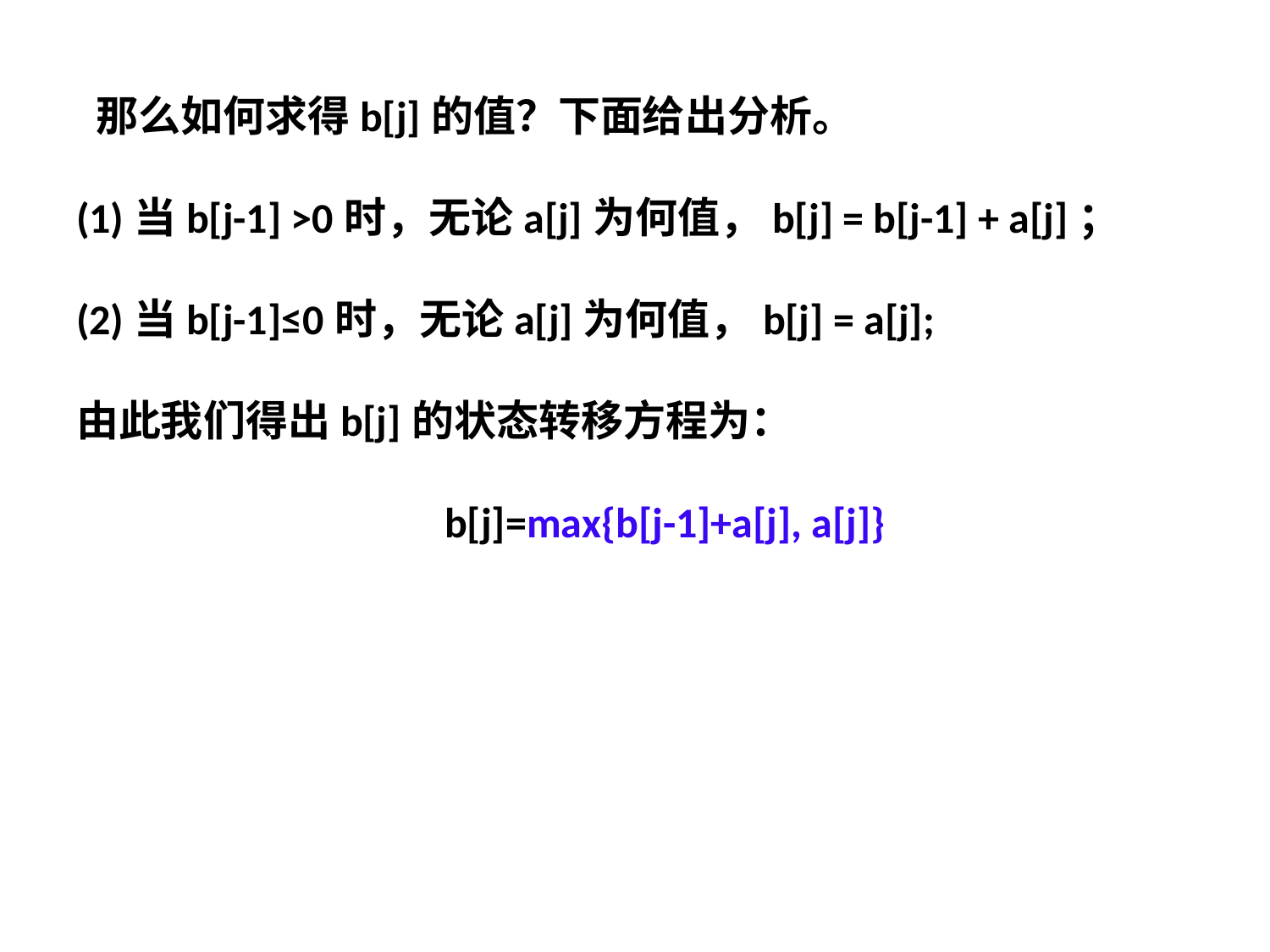

那么如何求得b[j]的值？下面给出分析。
(1)当b[j-1] >0时，无论a[j]为何值，b[j] = b[j-1] + a[j]；
(2)当b[j-1]≤0时，无论a[j]为何值，b[j] = a[j];
由此我们得出b[j]的状态转移方程为：
b[j]=max{b[j-1]+a[j], a[j]}